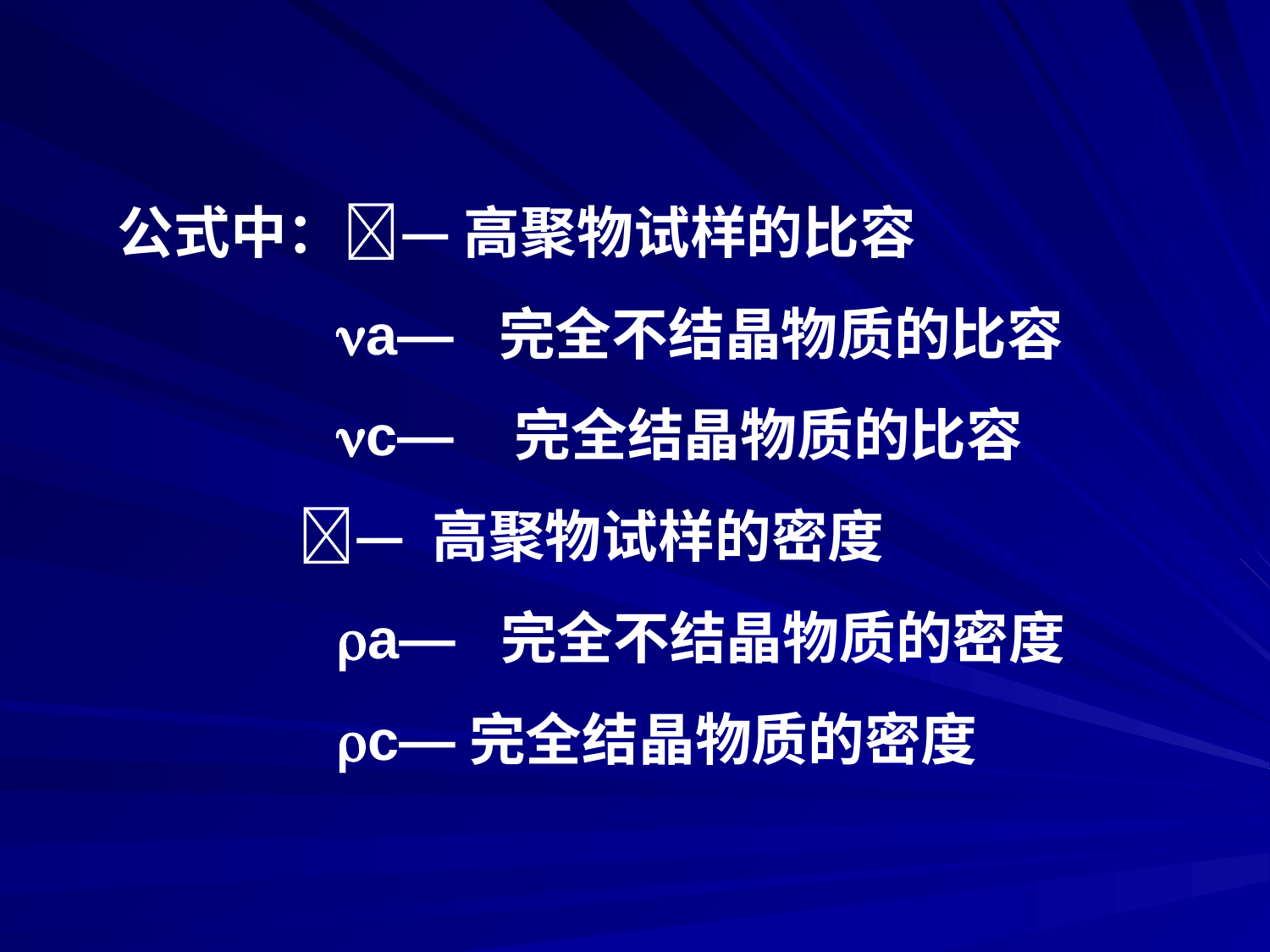

公式中：ν— 高聚物试样的比容
              νa—  完全不结晶物质的比容
              νc—   完全结晶物质的比容
              ρ— 高聚物试样的密度
              ρa—  完全不结晶物质的密度
              ρc—完全结晶物质的密度